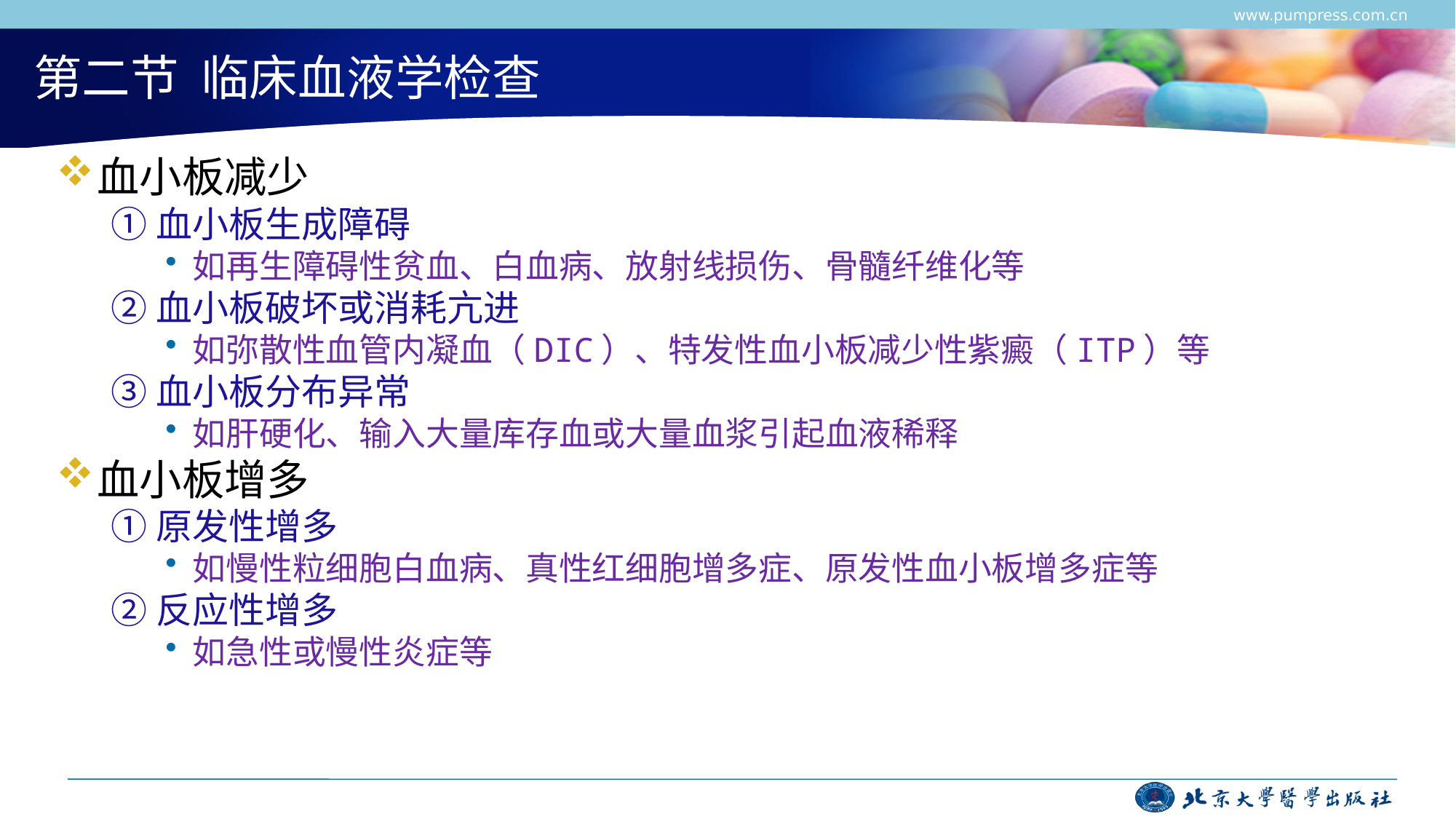

www.pumpress.com.cn
# 第二节  临床血液学检查
血小板减少
①血小板生成障碍
如再生障碍性贫血、白血病、放射线损伤、骨髓纤维化等
②血小板破坏或消耗亢进
如弥散性血管内凝血（DIC）、特发性血小板减少性紫癜（ITP）等
③血小板分布异常
如肝硬化、输入大量库存血或大量血浆引起血液稀释
血小板增多
①原发性增多
如慢性粒细胞白血病、真性红细胞增多症、原发性血小板增多症等
②反应性增多
如急性或慢性炎症等